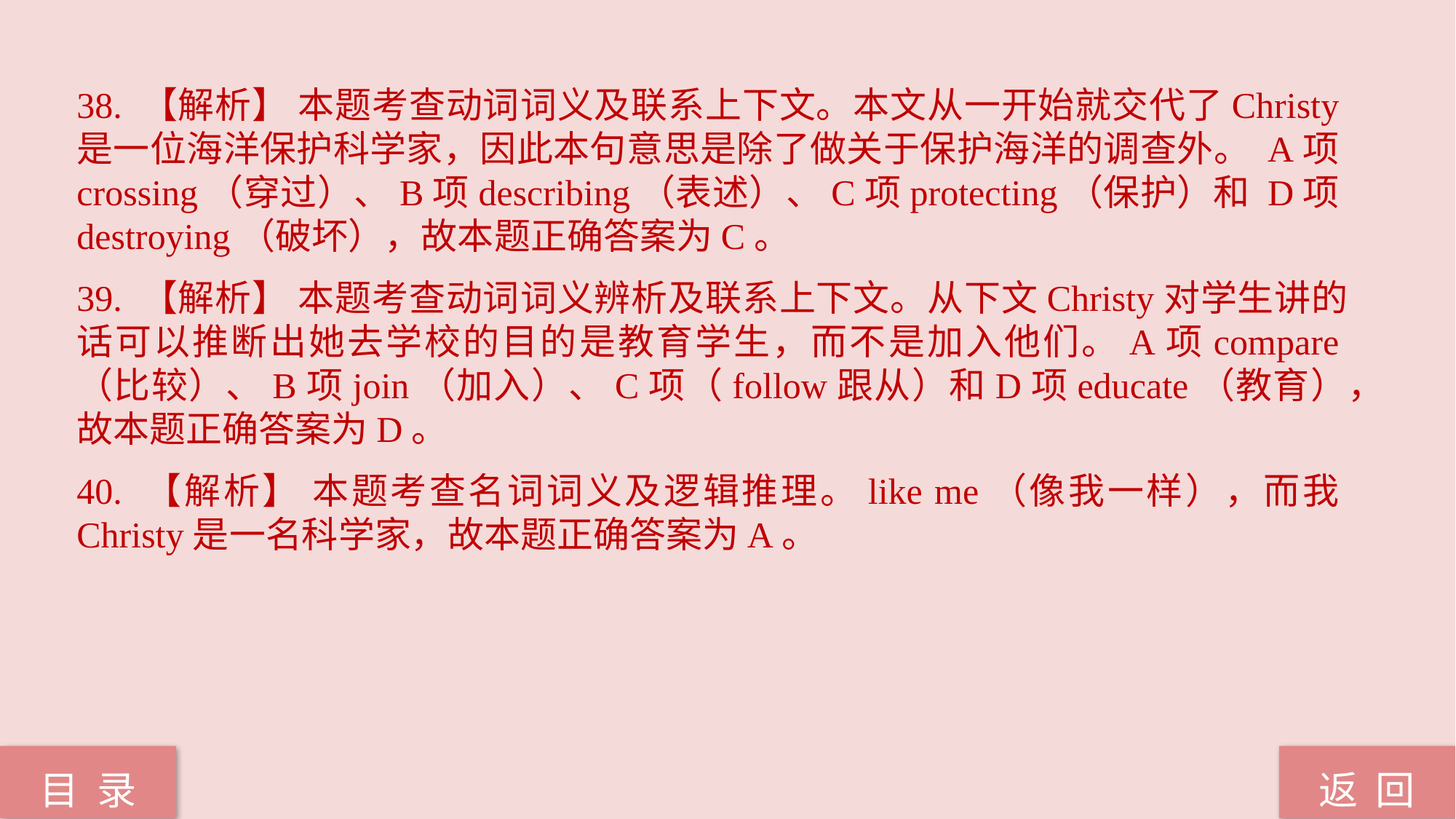

38. 【解析】 本题考查动词词义及联系上下文。本文从一开始就交代了Christy是一位海洋保护科学家，因此本句意思是除了做关于保护海洋的调查外。 A项crossing（穿过）、B项describing（表述）、C项protecting（保护）和 D项destroying（破坏），故本题正确答案为C。
39. 【解析】 本题考查动词词义辨析及联系上下文。从下文Christy对学生讲的话可以推断出她去学校的目的是教育学生，而不是加入他们。A项compare（比较）、B项join（加入）、C项（follow跟从）和D项educate（教育），故本题正确答案为D。
40. 【解析】 本题考查名词词义及逻辑推理。like me（像我一样），而我Christy是一名科学家，故本题正确答案为A。
返  回